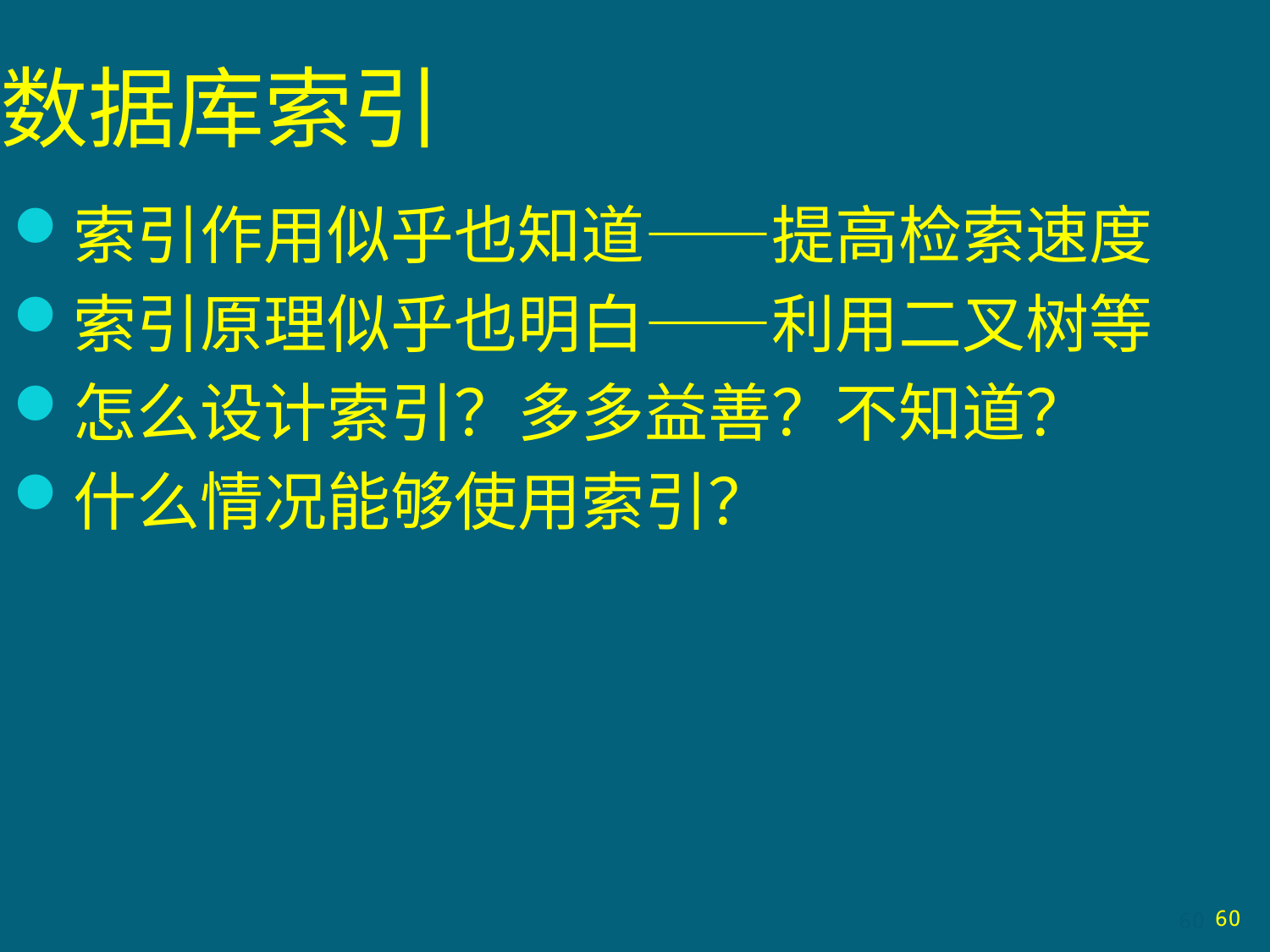

# 数据库索引
索引作用似乎也知道——提高检索速度
索引原理似乎也明白——利用二叉树等
怎么设计索引？多多益善？不知道？
什么情况能够使用索引？

60
60